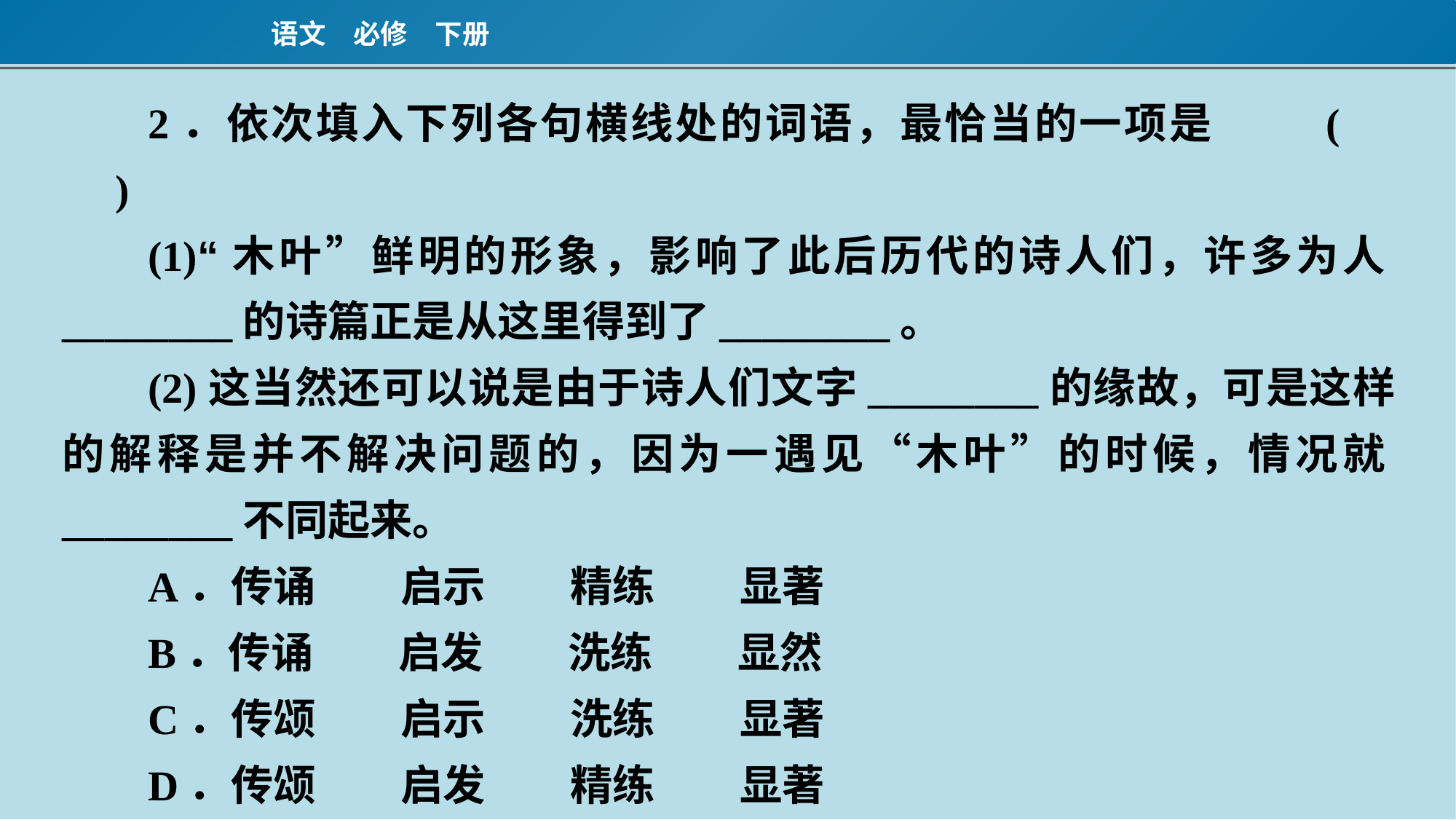

2．依次填入下列各句横线处的词语，最恰当的一项是	(　　)
(1)“木叶”鲜明的形象，影响了此后历代的诗人们，许多为人________的诗篇正是从这里得到了________。
(2)这当然还可以说是由于诗人们文字________的缘故，可是这样的解释是并不解决问题的，因为一遇见“木叶”的时候，情况就________不同起来。
A．传诵　　启示　　精练　　显著
B．传诵　　启发　　洗练　　显然
C．传颂　　启示　　洗练　　显著
D．传颂　　启发　　精练　　显著